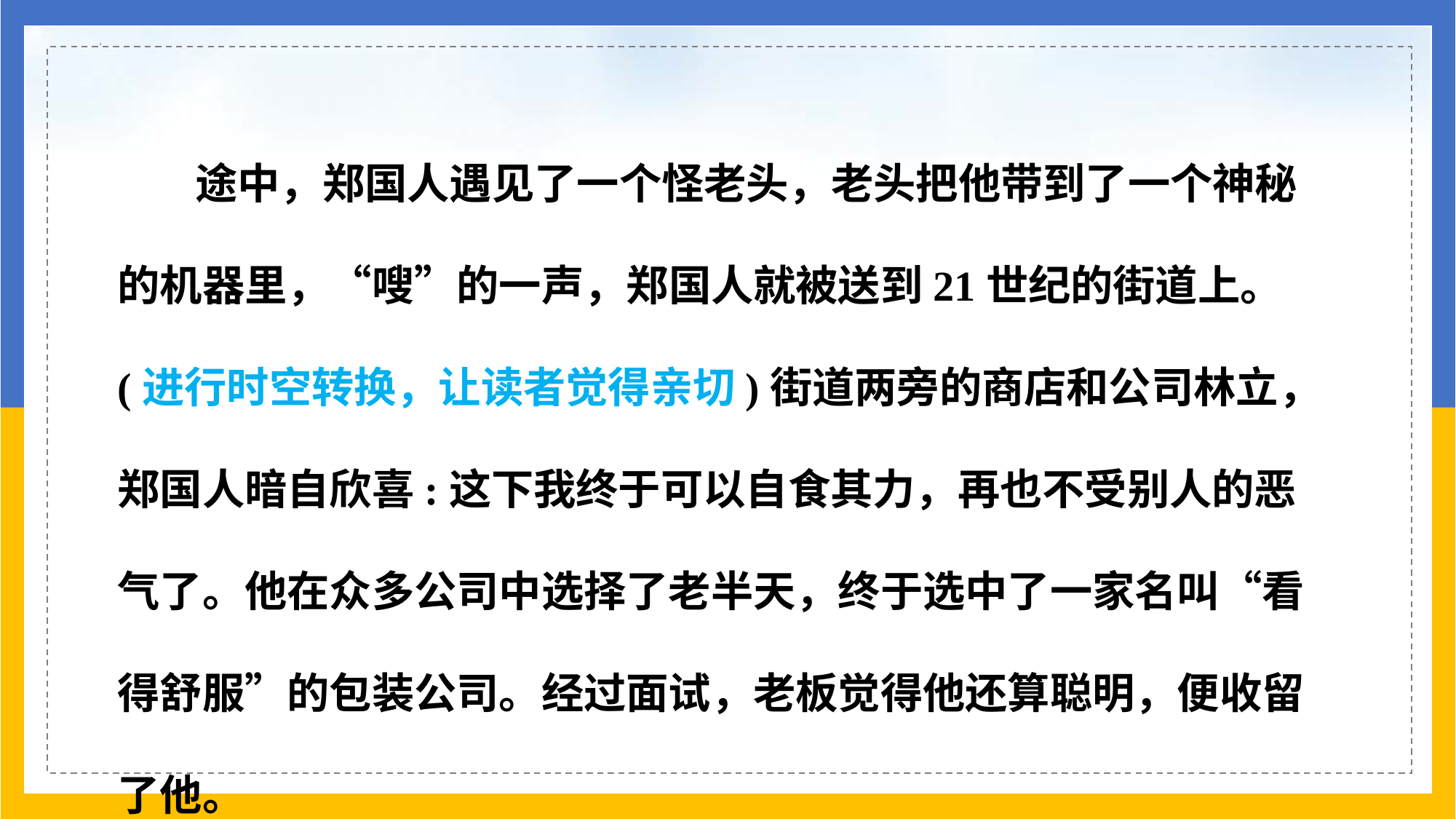

途中，郑国人遇见了一个怪老头，老头把他带到了一个神秘的机器里，“嗖”的一声，郑国人就被送到21世纪的街道上。(进行时空转换，让读者觉得亲切)街道两旁的商店和公司林立，郑国人暗自欣喜:这下我终于可以自食其力，再也不受别人的恶气了。他在众多公司中选择了老半天，终于选中了一家名叫“看得舒服”的包装公司。经过面试，老板觉得他还算聪明，便收留了他。